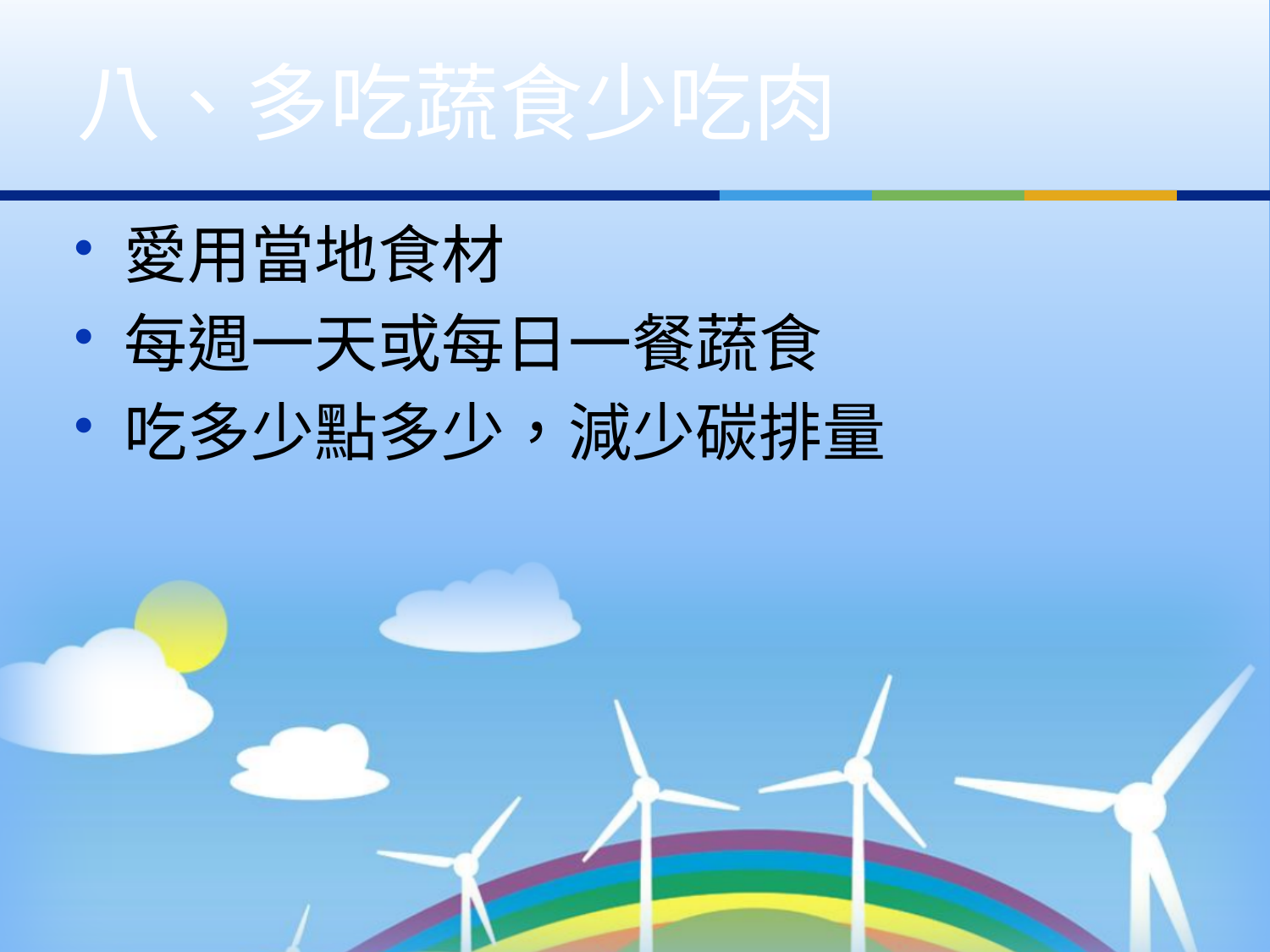

# 八、多吃蔬食少吃肉
愛用當地食材
每週一天或每日一餐蔬食
吃多少點多少，減少碳排量